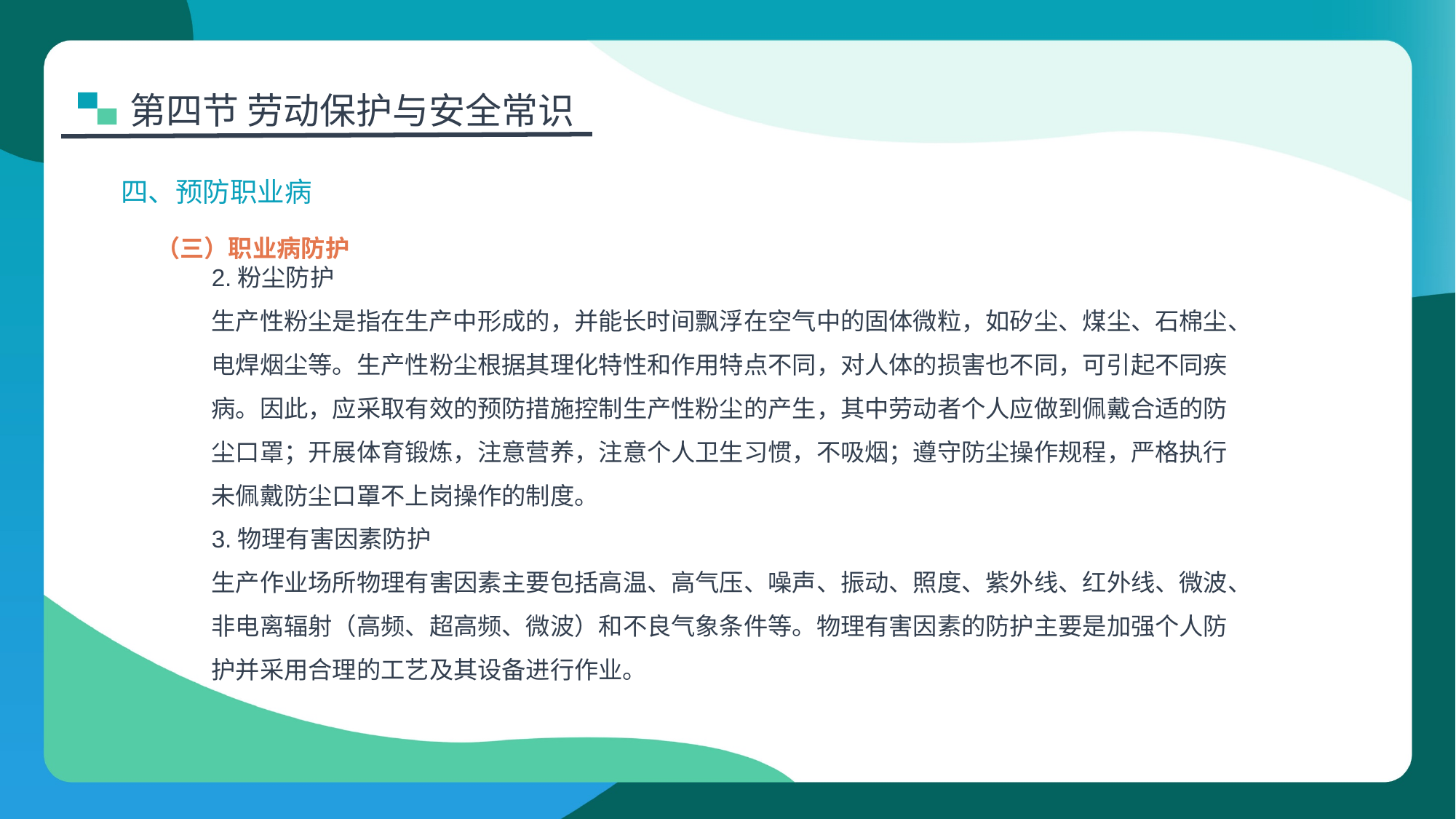

第四节 劳动保护与安全常识

四、预防职业病
（三）职业病防护

2.粉尘防护
生产性粉尘是指在生产中形成的，并能长时间飘浮在空气中的固体微粒，如矽尘、煤尘、石棉尘、电焊烟尘等。生产性粉尘根据其理化特性和作用特点不同，对人体的损害也不同，可引起不同疾病。因此，应采取有效的预防措施控制生产性粉尘的产生，其中劳动者个人应做到佩戴合适的防尘口罩；开展体育锻炼，注意营养，注意个人卫生习惯，不吸烟；遵守防尘操作规程，严格执行未佩戴防尘口罩不上岗操作的制度。
3.物理有害因素防护
生产作业场所物理有害因素主要包括高温、高气压、噪声、振动、照度、紫外线、红外线、微波、非电离辐射（高频、超高频、微波）和不良气象条件等。物理有害因素的防护主要是加强个人防护并采用合理的工艺及其设备进行作业。